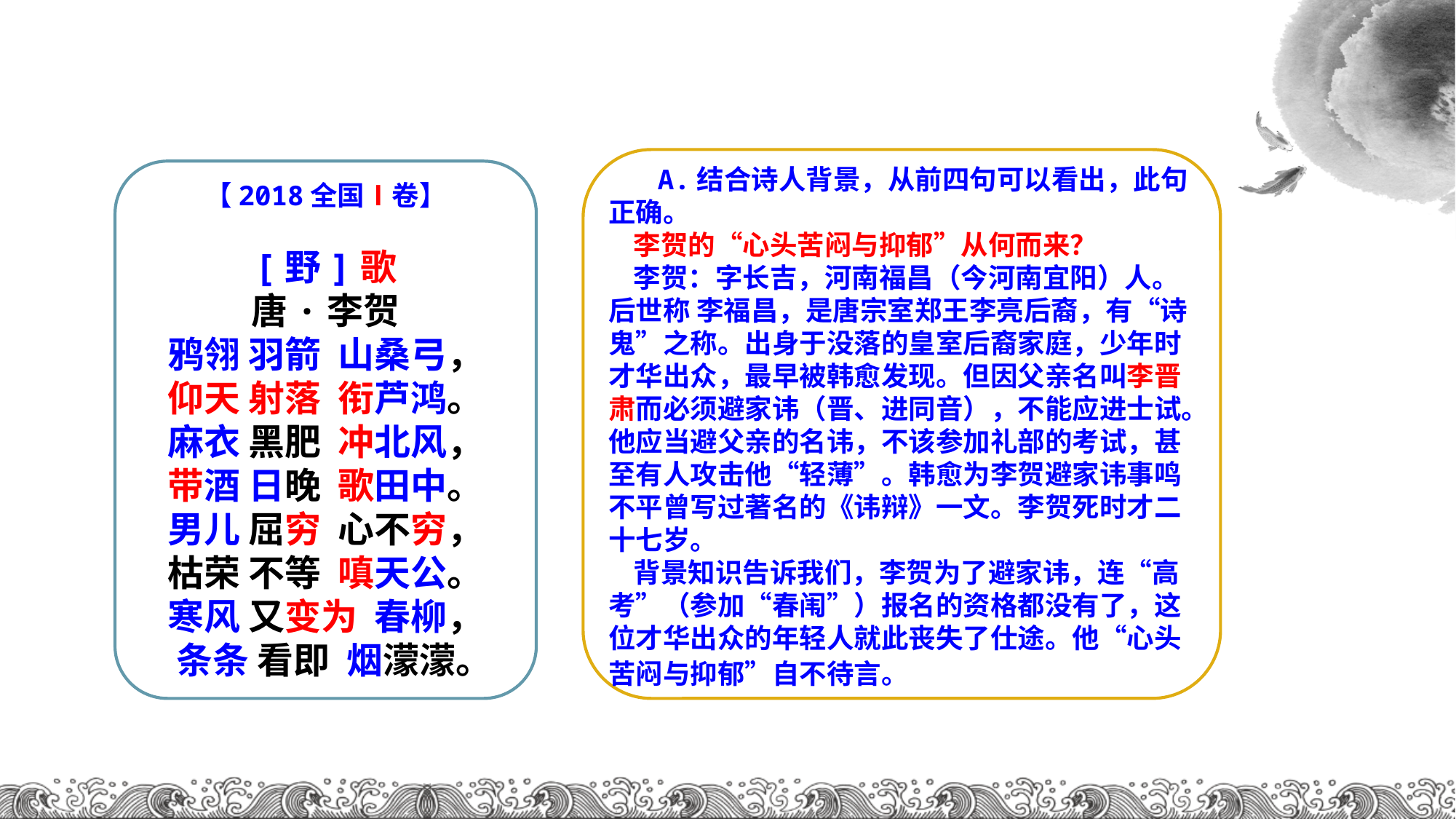

A.结合诗人背景，从前四句可以看出，此句正确。
   李贺的“心头苦闷与抑郁”从何而来？
   李贺：字长吉，河南福昌（今河南宜阳）人。后世称 李福昌，是唐宗室郑王李亮后裔，有“诗鬼”之称。出身于没落的皇室后裔家庭，少年时才华出众，最早被韩愈发现。但因父亲名叫李晋肃而必须避家讳（晋、进同音），不能应进士试。他应当避父亲的名讳，不该参加礼部的考试，甚至有人攻击他“轻薄”。韩愈为李贺避家讳事鸣不平曾写过著名的《讳辩》一文。李贺死时才二十七岁。
   背景知识告诉我们，李贺为了避家讳，连“高考”（参加“春闱”）报名的资格都没有了，这位才华出众的年轻人就此丧失了仕途。他“心头苦闷与抑郁”自不待言。

【2018全国Ⅰ卷】

[野]歌
唐·李贺
鸦翎 羽箭  山桑弓，
仰天 射落  衔芦鸿。
麻衣 黑肥  冲北风，
带酒 日晚  歌田中。
男儿 屈穷  心不穷，
枯荣 不等  嗔天公。
寒风 又变为  春柳，
 条条 看即  烟濛濛。